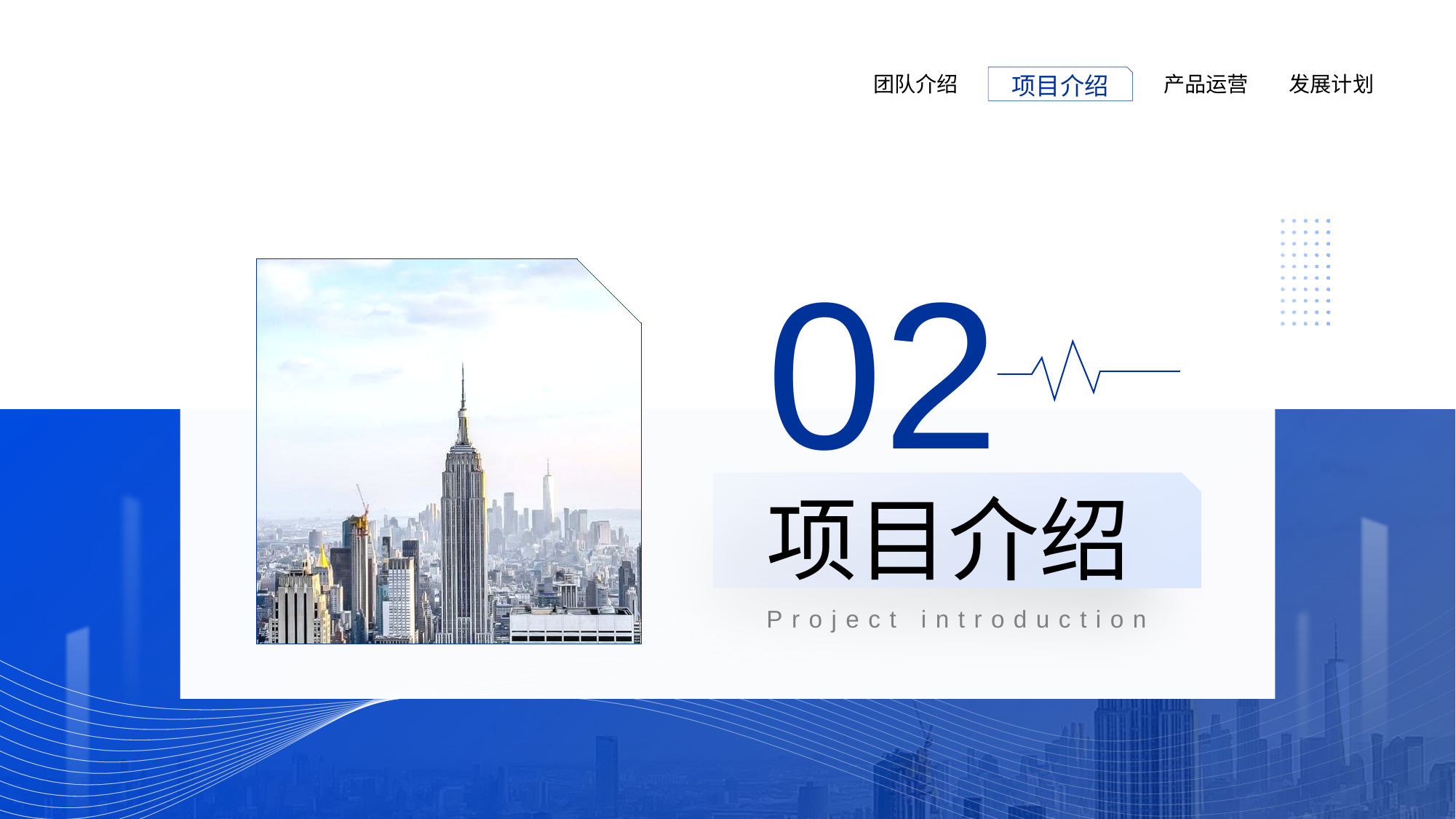

团队介绍
项目介绍
产品运营
发展计划
02
项目介绍
Project introduction